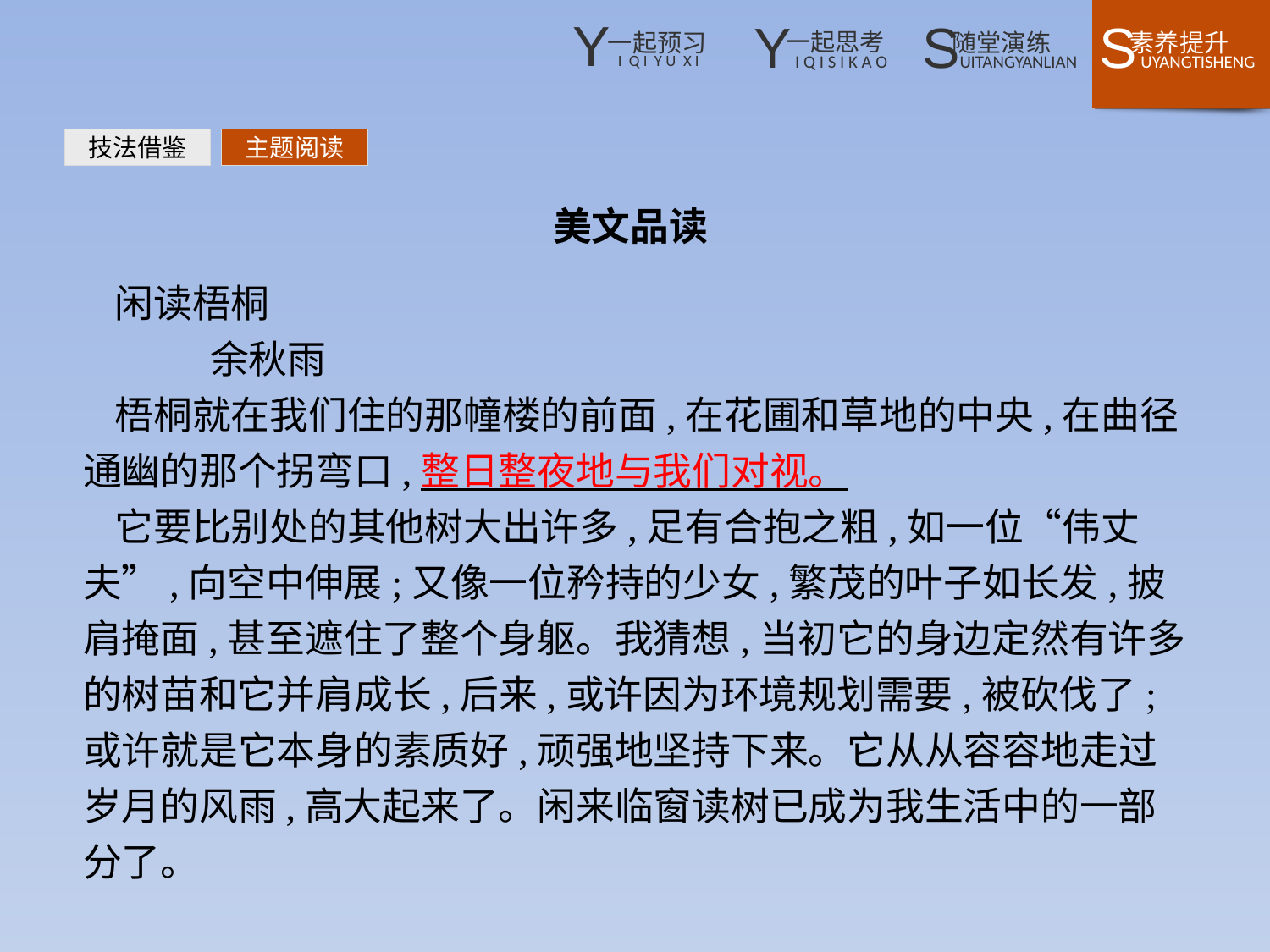

技法借鉴
主题阅读
美文品读
闲读梧桐
	余秋雨
梧桐就在我们住的那幢楼的前面,在花圃和草地的中央,在曲径通幽的那个拐弯口,整日整夜地与我们对视。
它要比别处的其他树大出许多,足有合抱之粗,如一位“伟丈夫”,向空中伸展;又像一位矜持的少女,繁茂的叶子如长发,披肩掩面,甚至遮住了整个身躯。我猜想,当初它的身边定然有许多的树苗和它并肩成长,后来,或许因为环境规划需要,被砍伐了;或许就是它本身的素质好,顽强地坚持下来。它从从容容地走过岁月的风雨,高大起来了。闲来临窗读树已成为我生活中的一部分了。